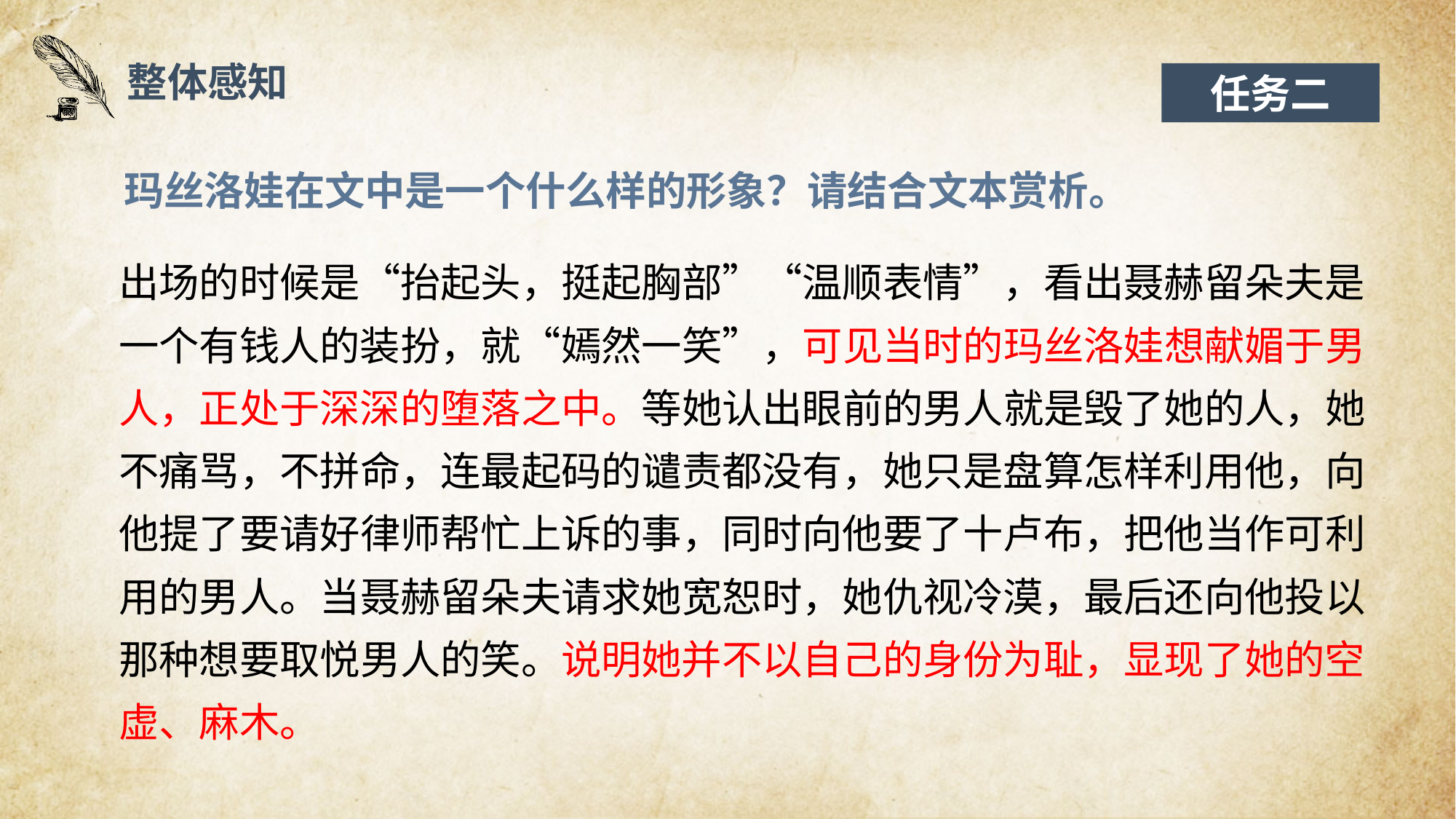

整体感知
任务二
玛丝洛娃在文中是一个什么样的形象？请结合文本赏析。
出场的时候是“抬起头，挺起胸部”“温顺表情”，看出聂赫留朵夫是一个有钱人的装扮，就“嫣然一笑”，可见当时的玛丝洛娃想献媚于男人，正处于深深的堕落之中。等她认出眼前的男人就是毁了她的人，她不痛骂，不拼命，连最起码的谴责都没有，她只是盘算怎样利用他，向他提了要请好律师帮忙上诉的事，同时向他要了十卢布，把他当作可利用的男人。当聂赫留朵夫请求她宽恕时，她仇视冷漠，最后还向他投以那种想要取悦男人的笑。说明她并不以自己的身份为耻，显现了她的空虚、麻木。